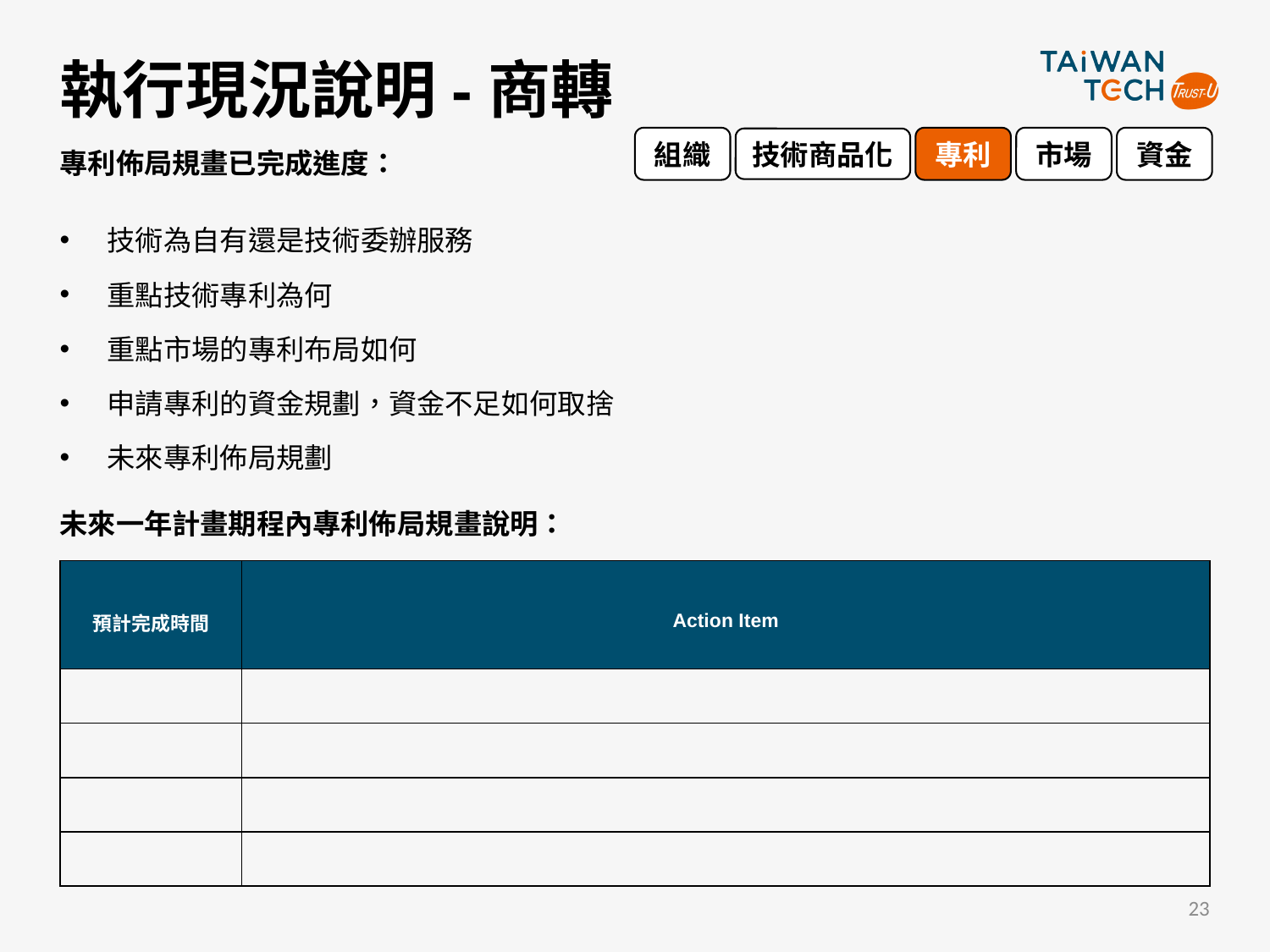

# 執行現況說明-商轉
組織
專利
市場
資金
技術商品化
專利佈局規畫已完成進度：
技術為自有還是技術委辦服務
重點技術專利為何
重點市場的專利布局如何
申請專利的資金規劃，資金不足如何取捨
未來專利佈局規劃
未來一年計畫期程內專利佈局規畫說明：
| 預計完成時間 | Action Item |
| --- | --- |
|  |  |
|  |  |
|  |  |
|  |  |
23